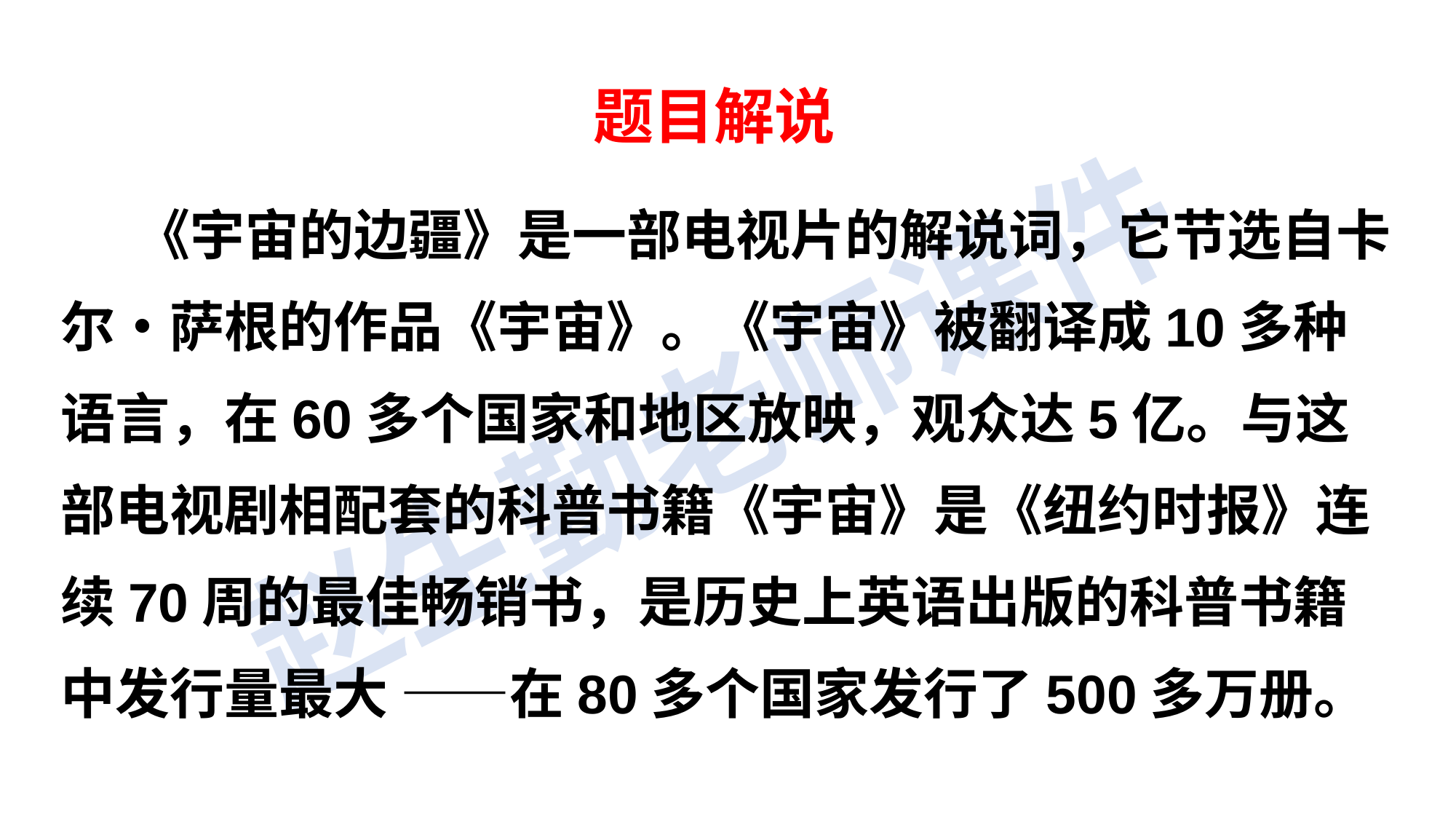

题目解说
     《宇宙的边疆》是一部电视片的解说词，它节选自卡尔•萨根的作品《宇宙》。《宇宙》被翻译成10多种语言，在60多个国家和地区放映，观众达5亿。与这部电视剧相配套的科普书籍《宇宙》是《纽约时报》连续70周的最佳畅销书，是历史上英语出版的科普书籍中发行量最大 ——在80多个国家发行了500多万册。